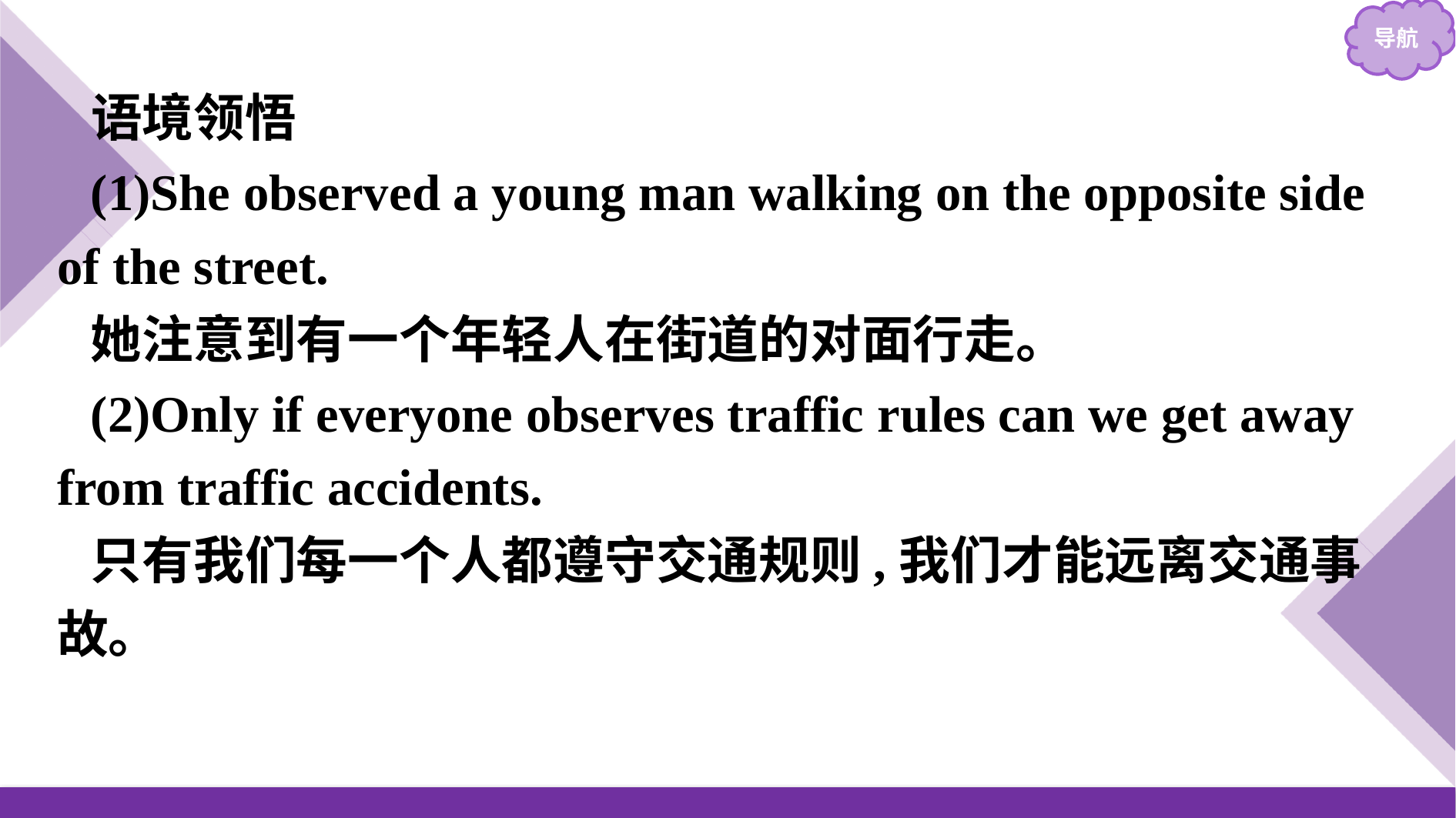

语境领悟
(1)She observed a young man walking on the opposite side of the street.
她注意到有一个年轻人在街道的对面行走。
(2)Only if everyone observes traffic rules can we get away from traffic accidents.
只有我们每一个人都遵守交通规则,我们才能远离交通事故。